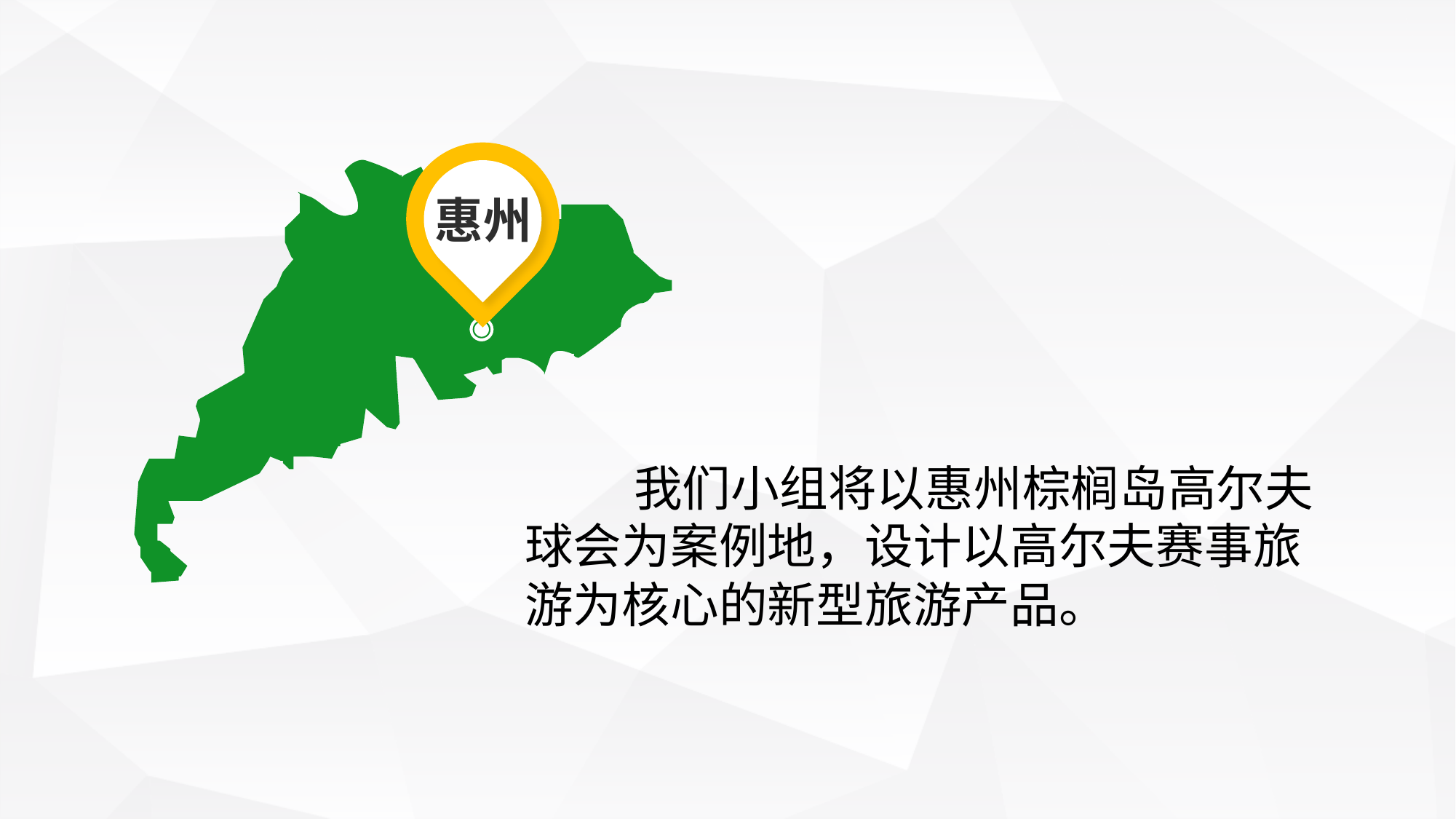

惠州
	我们小组将以惠州棕榈岛高尔夫球会为案例地，设计以高尔夫赛事旅游为核心的新型旅游产品。